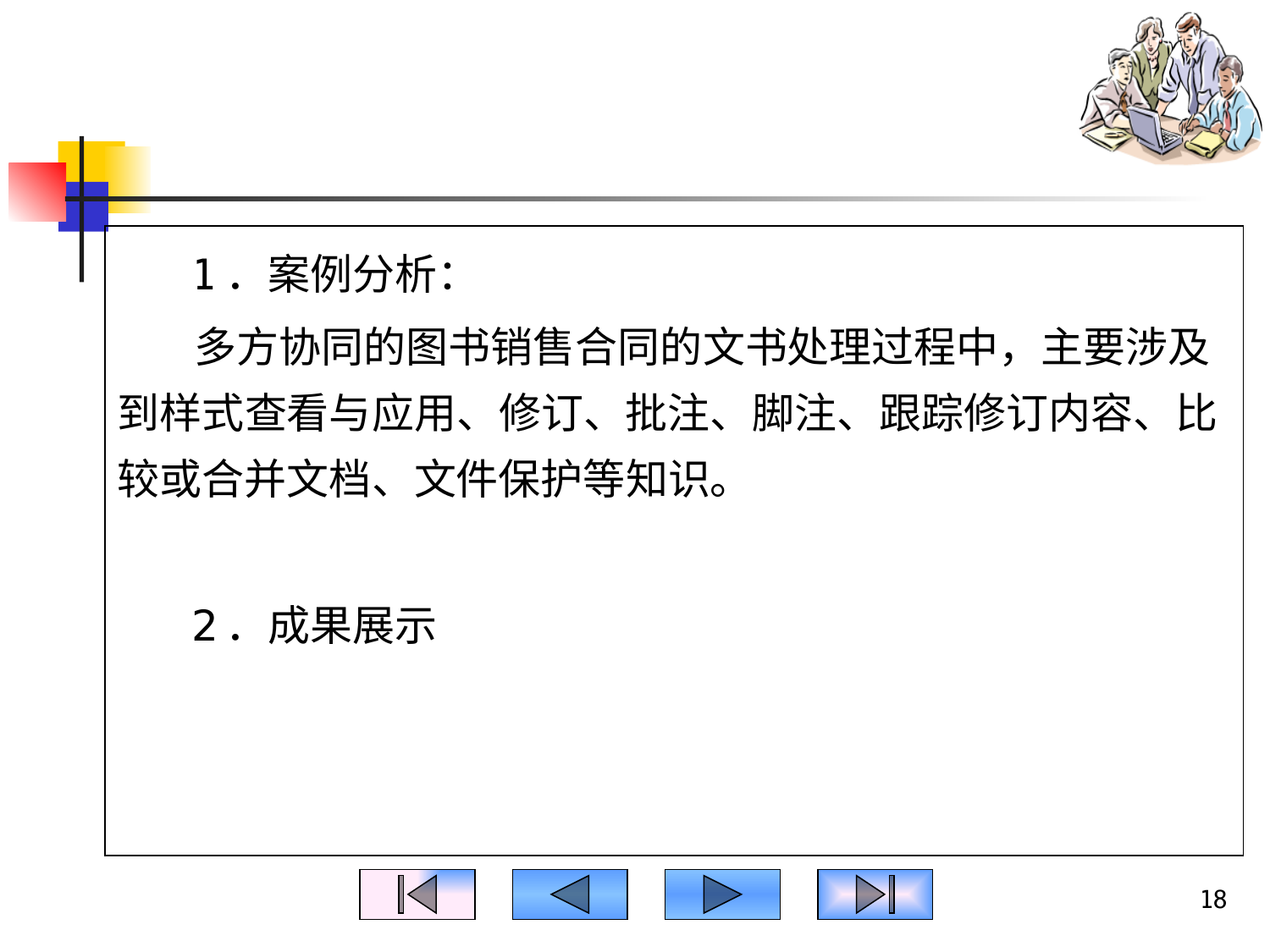

#
1．案例分析：
       多方协同的图书销售合同的文书处理过程中，主要涉及到样式查看与应用、修订、批注、脚注、跟踪修订内容、比较或合并文档、文件保护等知识。

2．成果展示

18